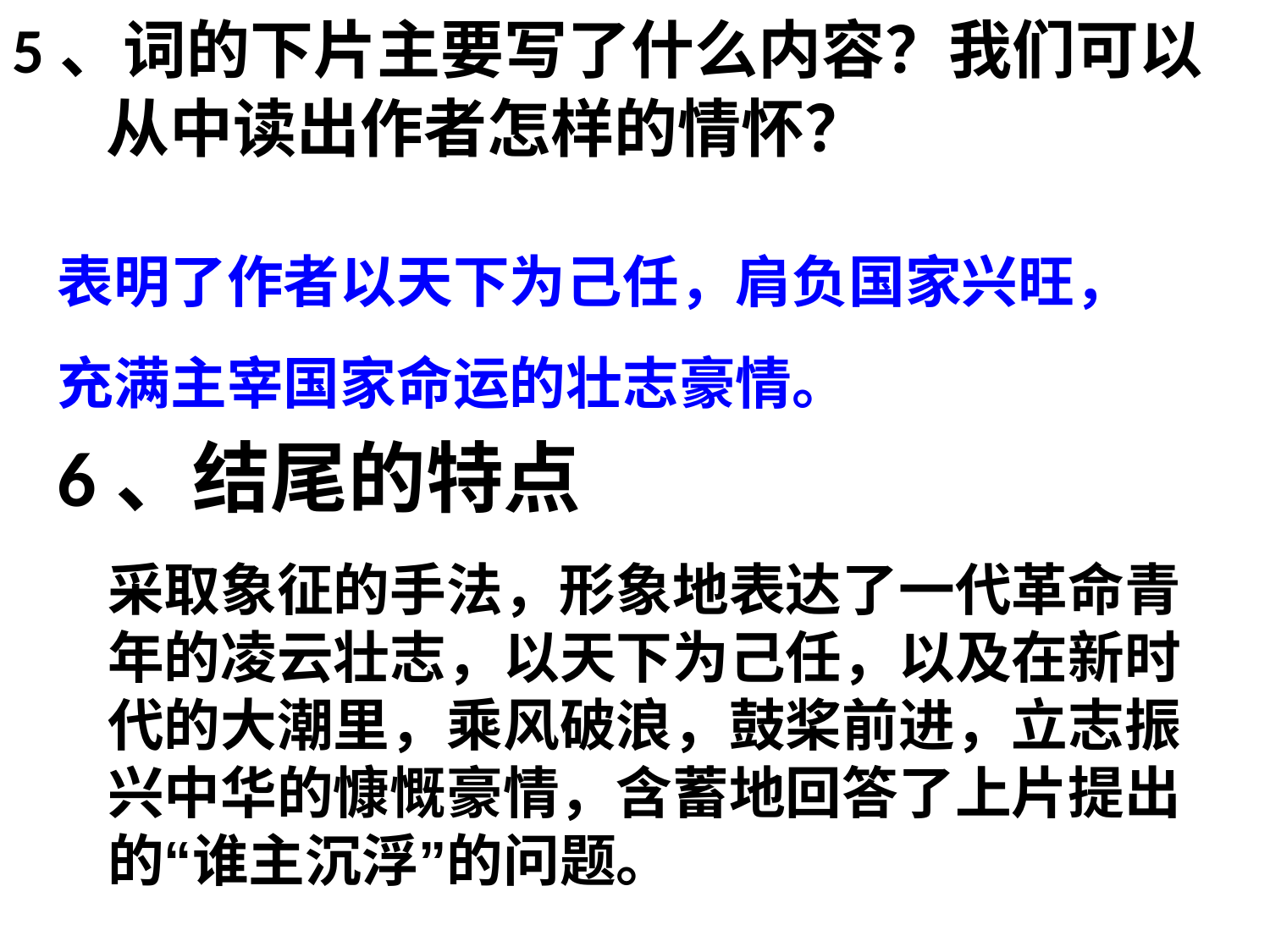

5、词的下片主要写了什么内容？我们可以从中读出作者怎样的情怀？
表明了作者以天下为己任，肩负国家兴旺，充满主宰国家命运的壮志豪情。
6、结尾的特点
采取象征的手法，形象地表达了一代革命青年的凌云壮志，以天下为己任，以及在新时代的大潮里，乘风破浪，鼓桨前进，立志振兴中华的慷慨豪情，含蓄地回答了上片提出的“谁主沉浮”的问题。